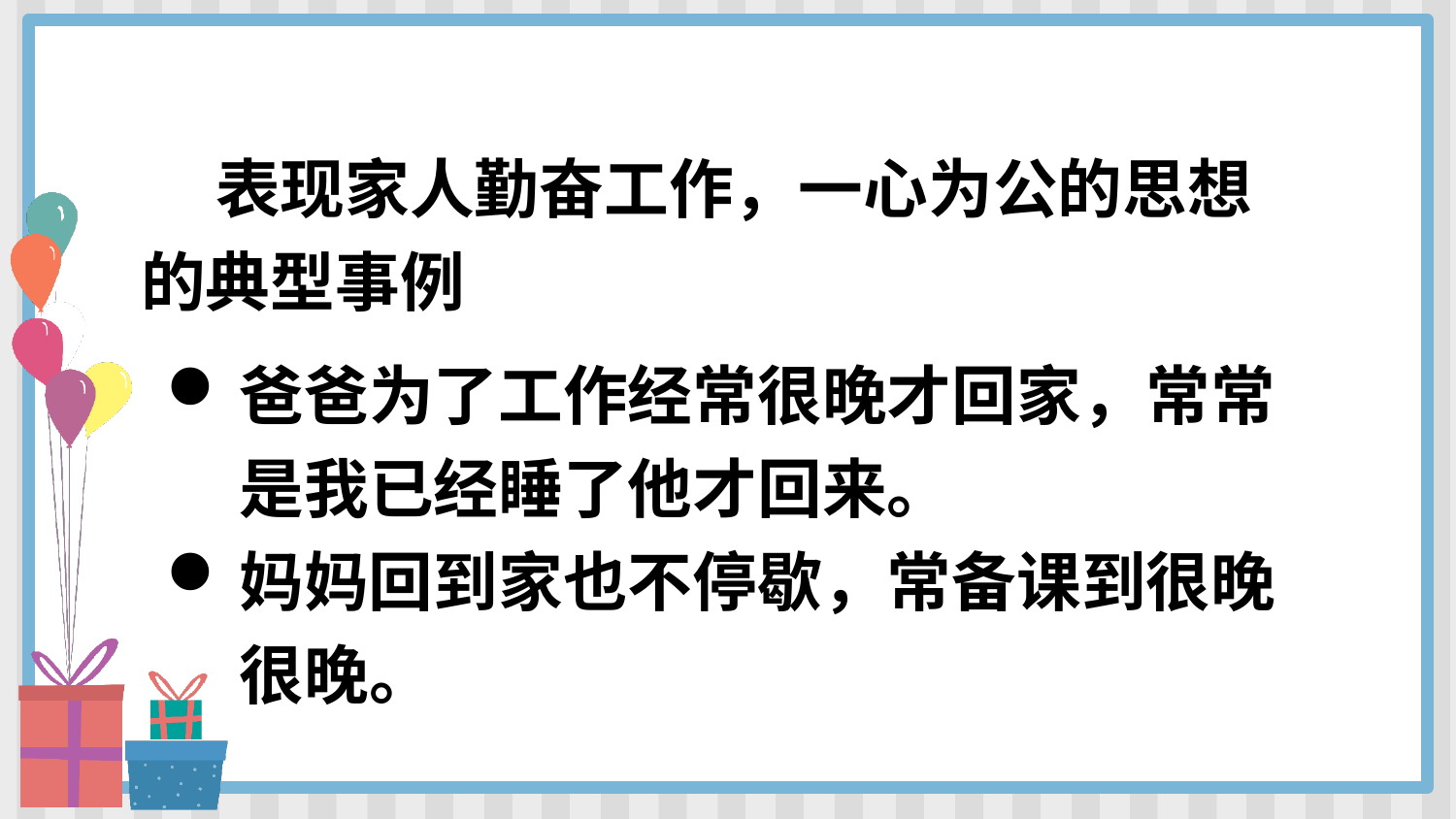

表现家人勤奋工作，一心为公的思想的典型事例
爸爸为了工作经常很晚才回家，常常是我已经睡了他才回来。
妈妈回到家也不停歇，常备课到很晚很晚。